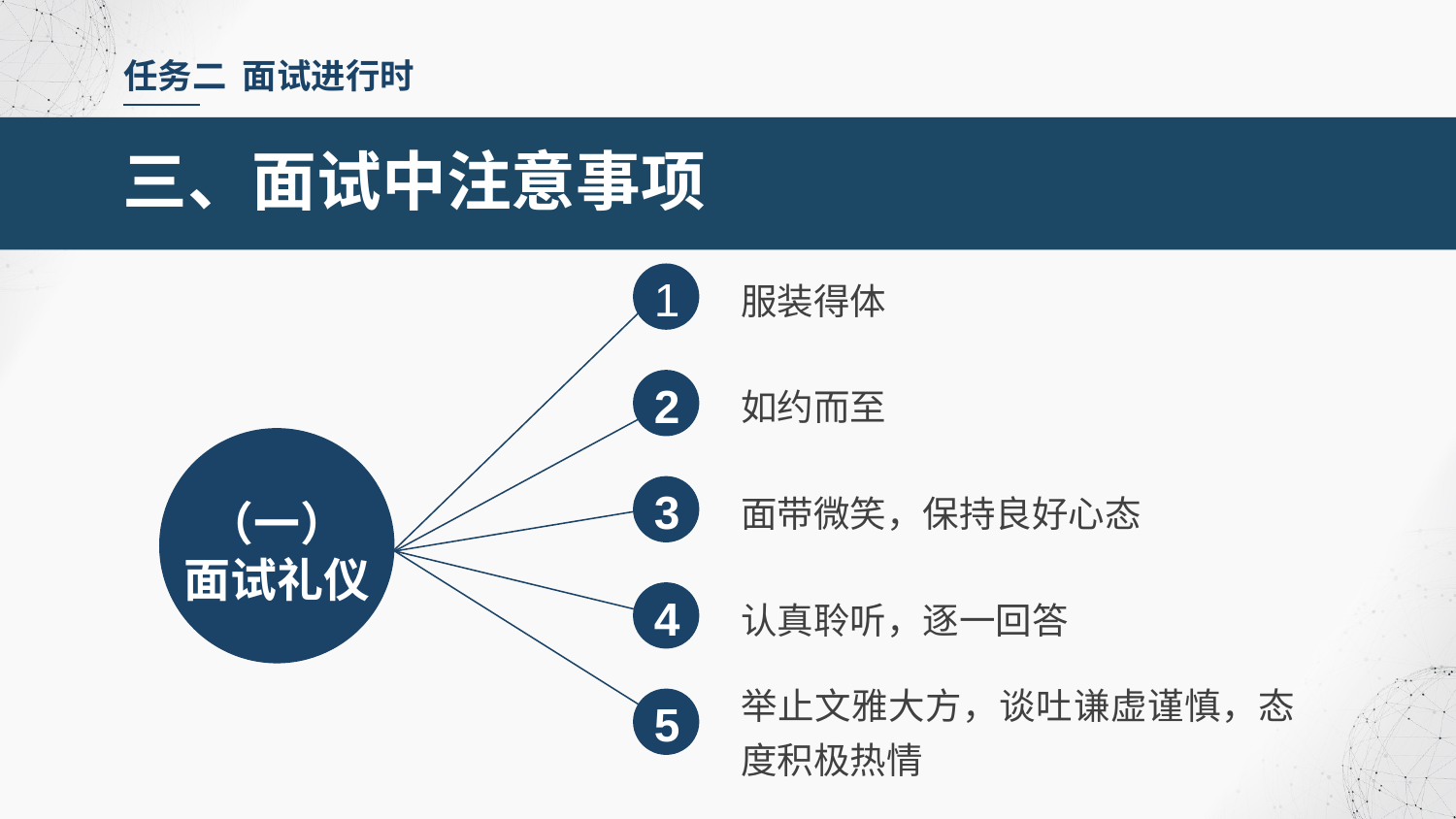

任务二  面试进行时

三、面试中注意事项
服装得体
1

如约而至
2

（一）
面试礼仪
面带微笑，保持良好心态
3

4

认真聆听，逐一回答
举止文雅大方，谈吐谦虚谨慎，态度积极热情
5